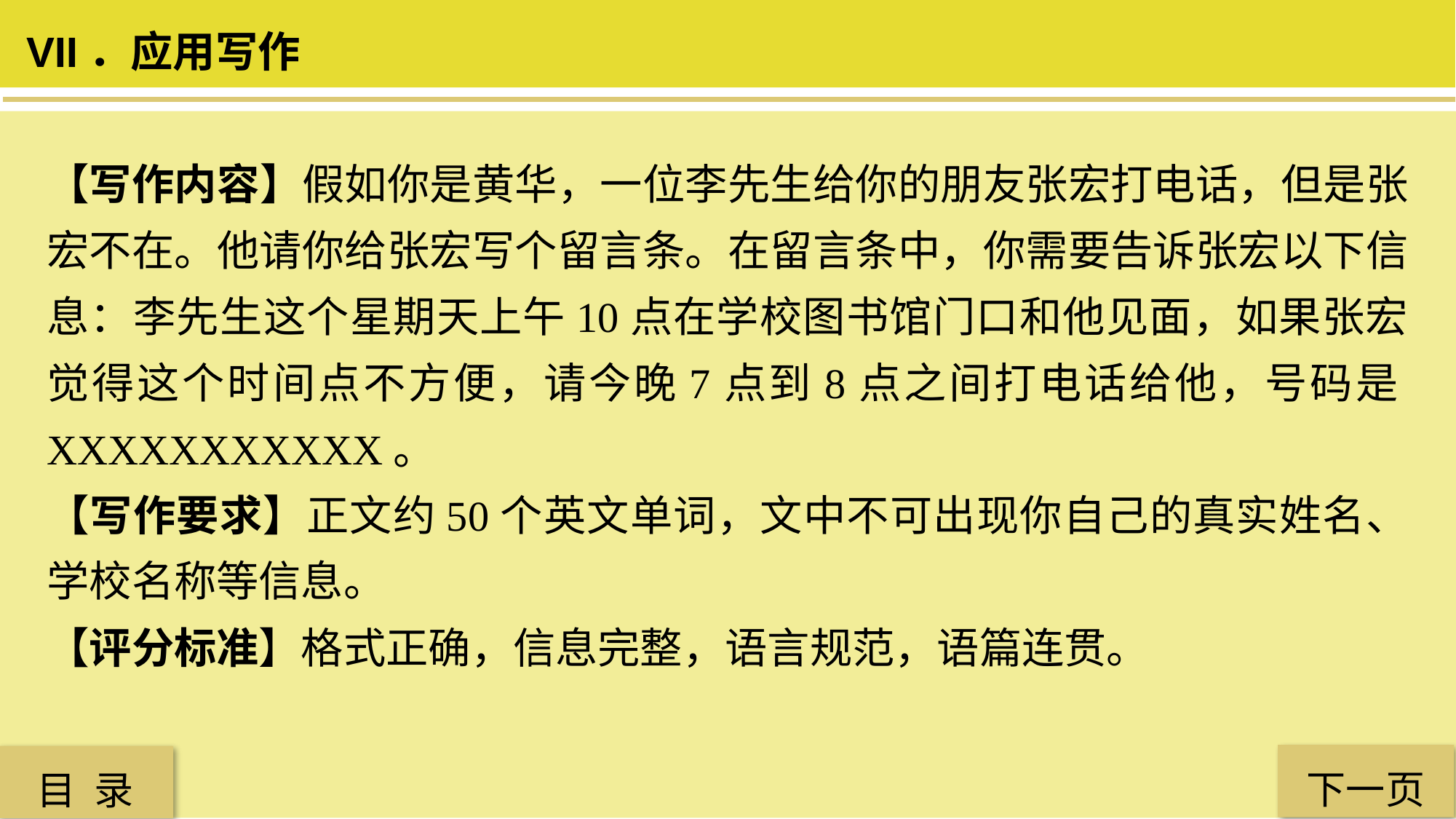

VII．应用写作
【写作内容】假如你是黄华，一位李先生给你的朋友张宏打电话，但是张宏不在。他请你给张宏写个留言条。在留言条中，你需要告诉张宏以下信息：李先生这个星期天上午10点在学校图书馆门口和他见面，如果张宏觉得这个时间点不方便，请今晚7点到8点之间打电话给他，号码是XXXXXXXXXXX。
【写作要求】正文约50个英文单词，文中不可出现你自己的真实姓名、学校名称等信息。
【评分标准】格式正确，信息完整，语言规范，语篇连贯。